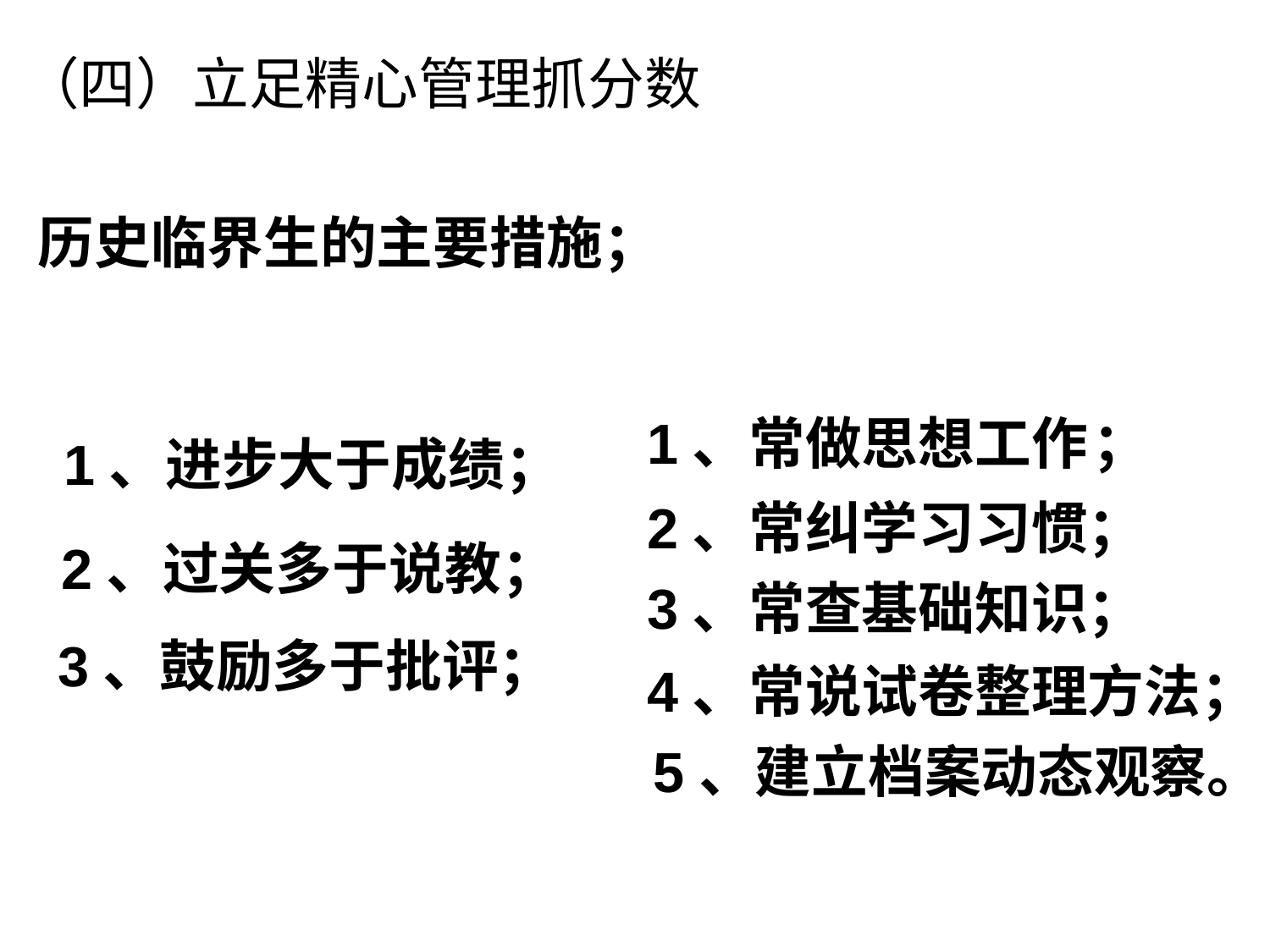

（四）立足精心管理抓分数

历史临界生的主要措施；
1、常做思想工作 ；
1、进步大于成绩；
2、常纠学习习惯；
2、过关多于说教；
3、常查基础知识；
3、鼓励多于批评；
4、常说试卷整理方法；
5、建立档案动态观察。